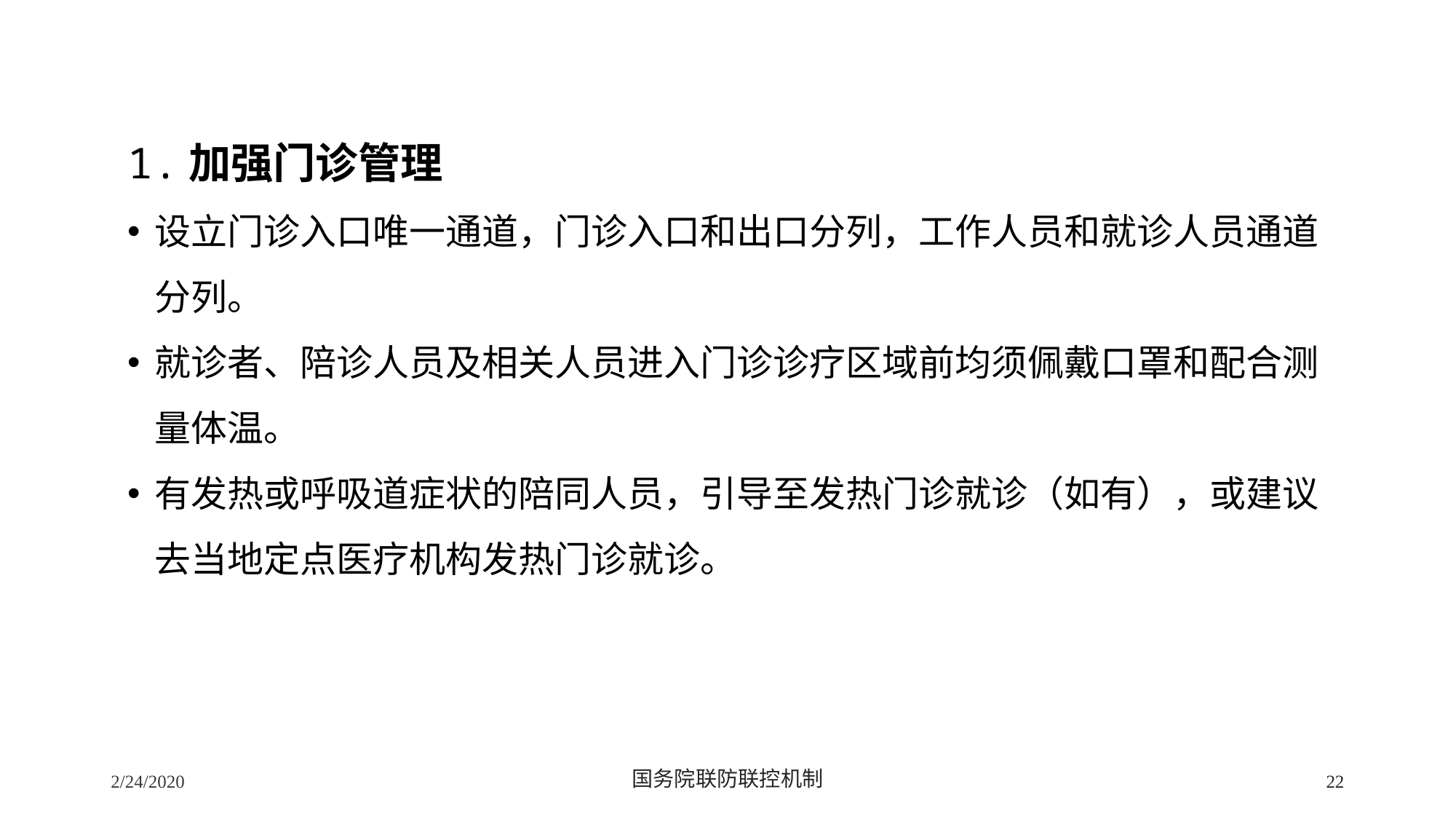

1.加强门诊管理
设立门诊入口唯一通道，门诊入口和出口分列，工作人员和就诊人员通道分列。
就诊者、陪诊人员及相关人员进入门诊诊疗区域前均须佩戴口罩和配合测量体温。
有发热或呼吸道症状的陪同人员，引导至发热门诊就诊（如有），或建议去当地定点医疗机构发热门诊就诊。
2/24/2020
国务院联防联控机制
22